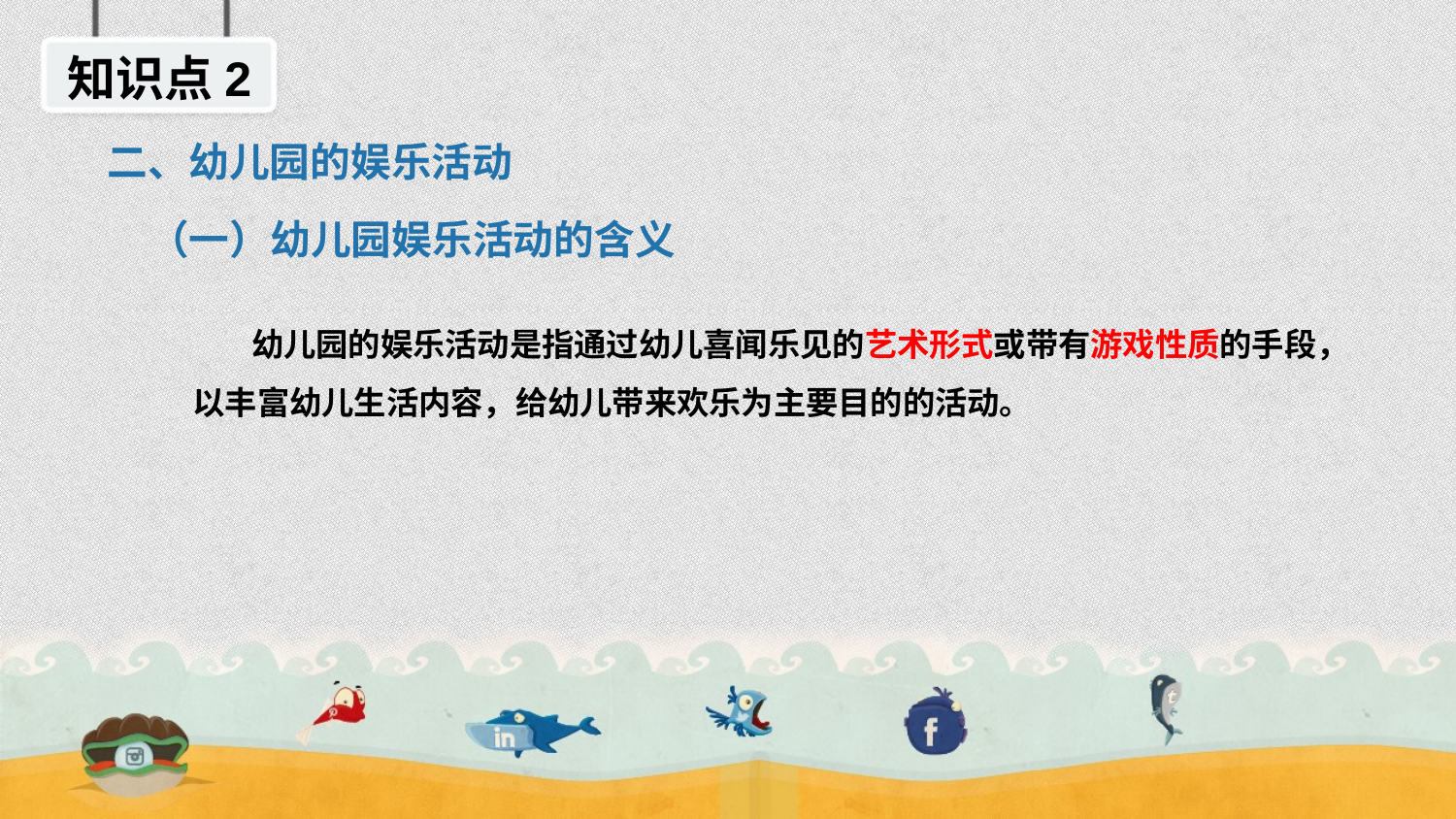

知识点2
二、幼儿园的娱乐活动
（一）幼儿园娱乐活动的含义
       幼儿园的娱乐活动是指通过幼儿喜闻乐见的艺术形式或带有游戏性质的手段，以丰富幼儿生活内容，给幼儿带来欢乐为主要目的的活动。